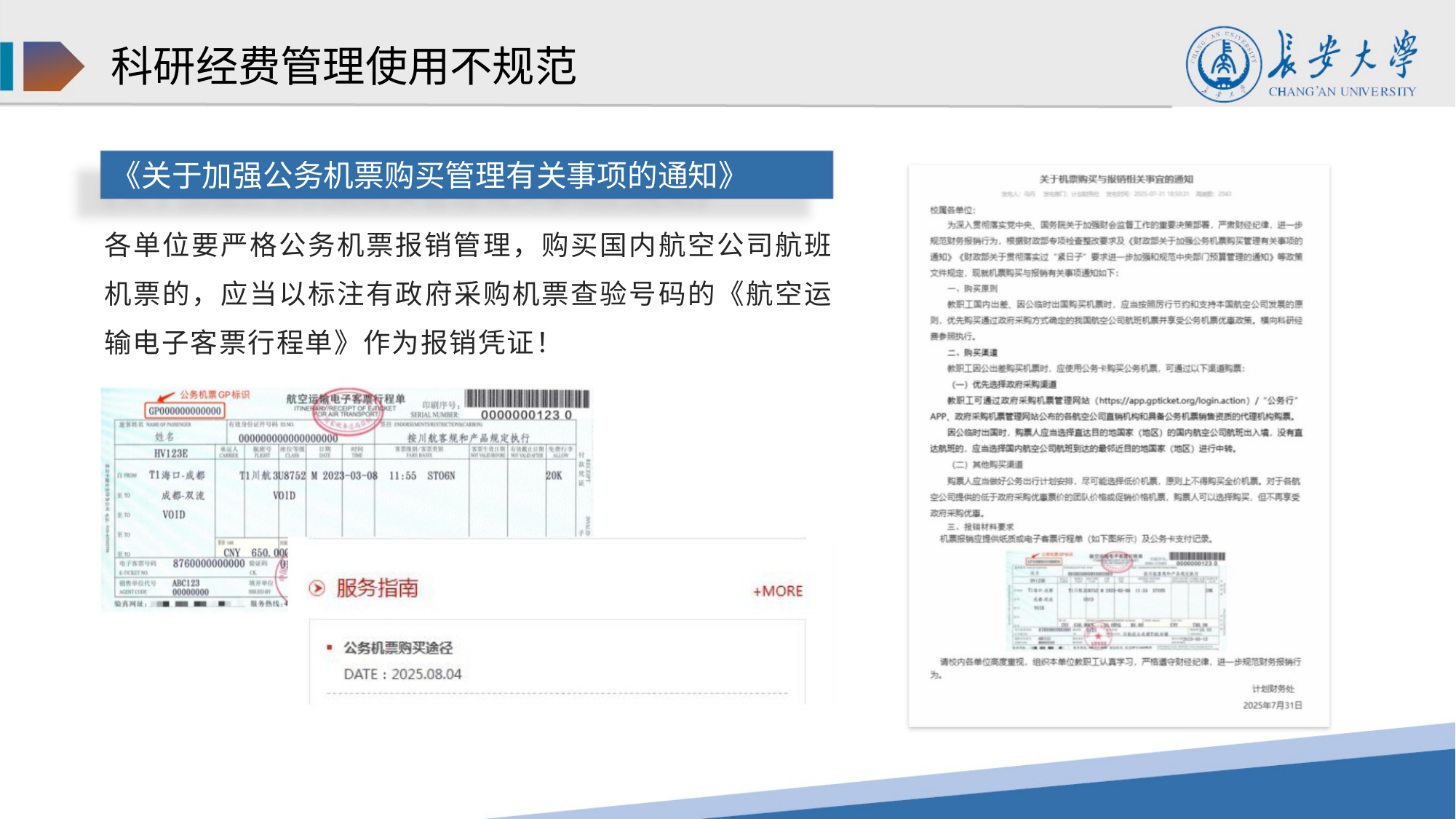

科研经费管理使用不规范
《关于加强公务机票购买管理有关事项的通知》
各单位要严格公务机票报销管理，购买国内航空公司航班
机票的，应当以标注有政府采购机票查验号码的《航空运
输电子客票行程单》作为报销凭证！